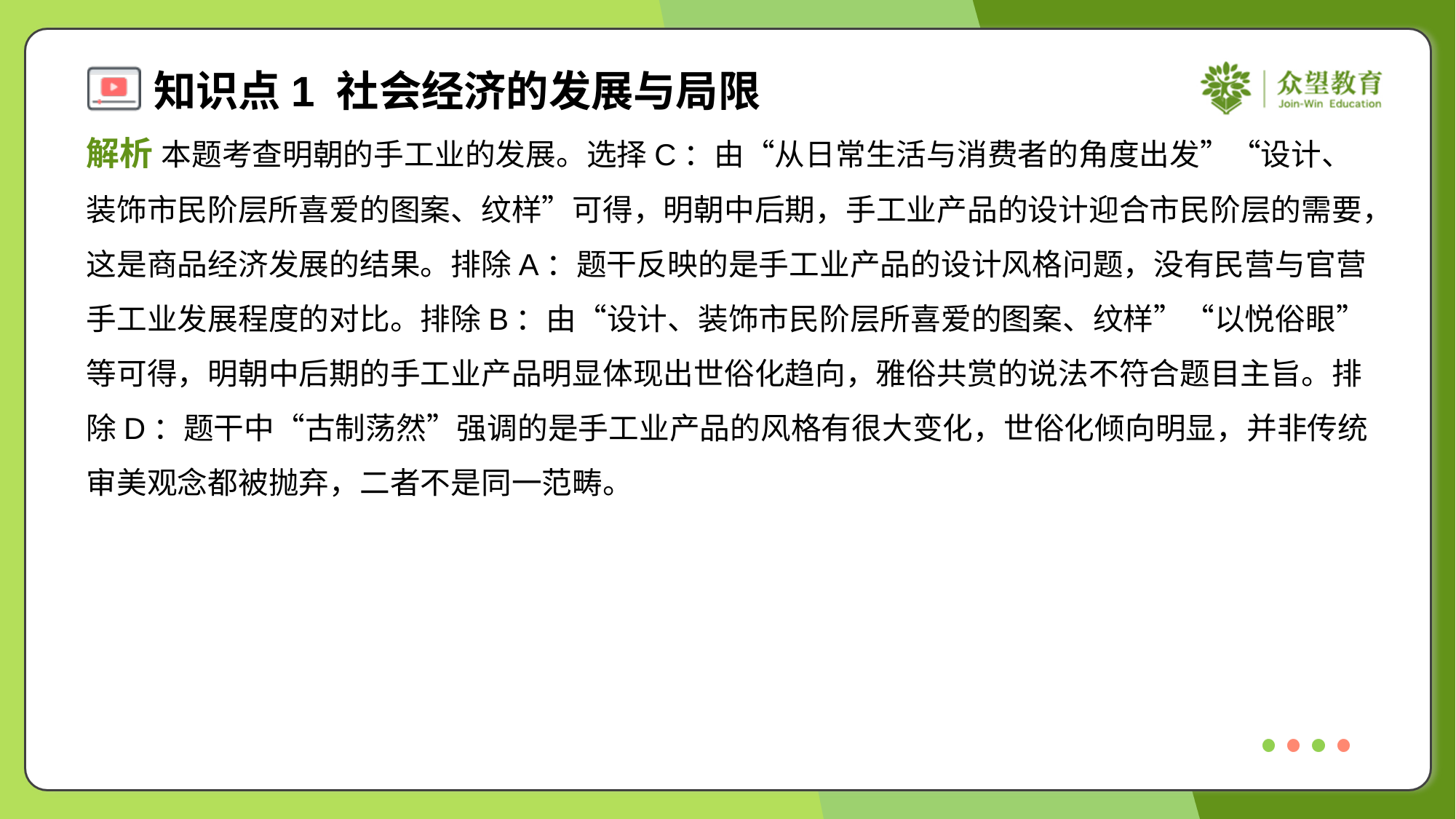

解析 本题考查明朝的手工业的发展。选择C：由“从日常生活与消费者的角度出发”“设计、
装饰市民阶层所喜爱的图案、纹样”可得，明朝中后期，手工业产品的设计迎合市民阶层的需要，
这是商品经济发展的结果。排除A：题干反映的是手工业产品的设计风格问题，没有民营与官营
手工业发展程度的对比。排除B：由“设计、装饰市民阶层所喜爱的图案、纹样”“以悦俗眼”
等可得，明朝中后期的手工业产品明显体现出世俗化趋向，雅俗共赏的说法不符合题目主旨。排
除D：题干中“古制荡然”强调的是手工业产品的风格有很大变化，世俗化倾向明显，并非传统
审美观念都被抛弃，二者不是同一范畴。